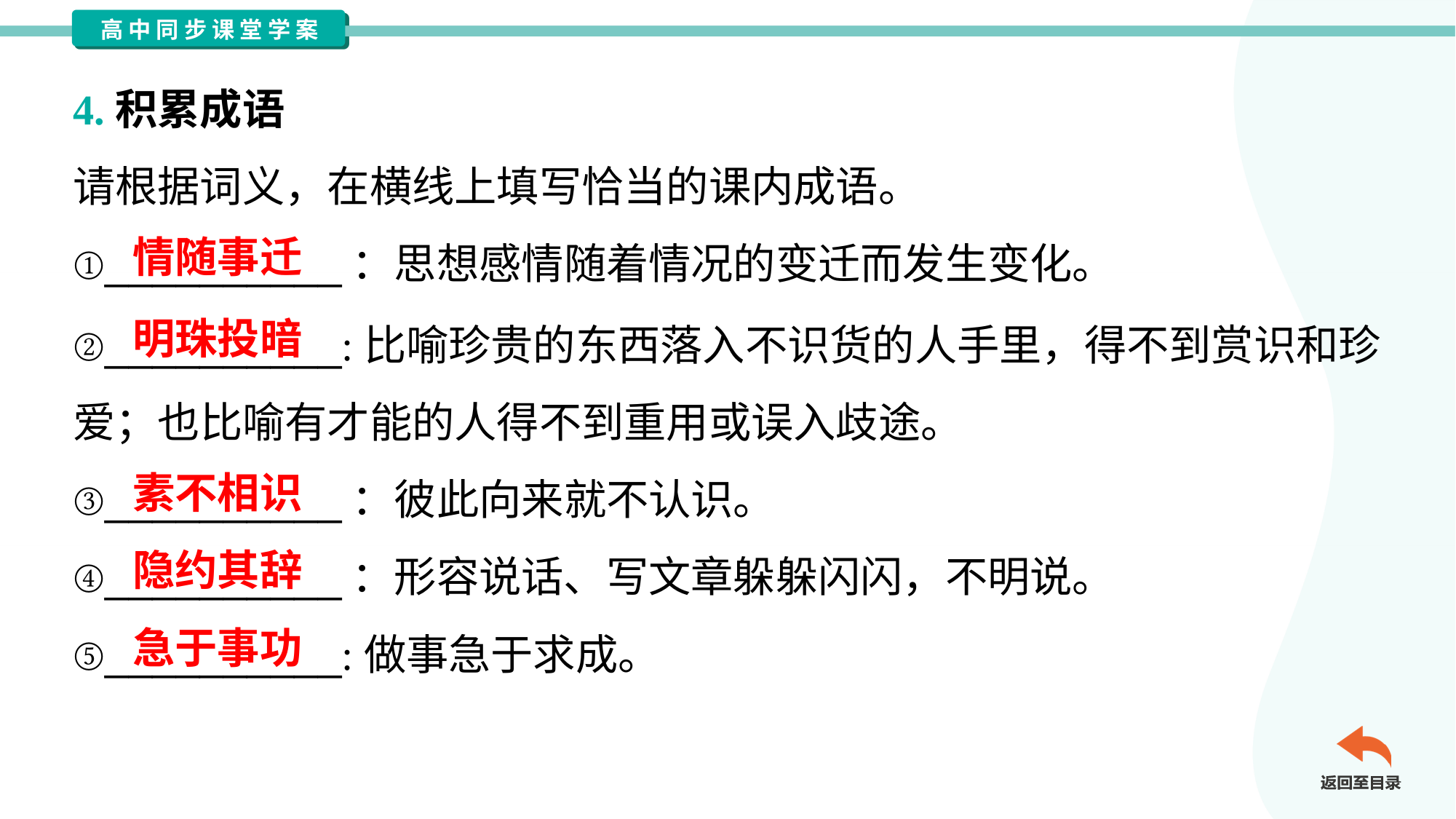

4.积累成语
请根据词义，在横线上填写恰当的课内成语。
①__________：思想感情随着情况的变迁而发生变化。
情随事迁
明珠投暗
②__________:比喻珍贵的东西落入不识货的人手里，得不到赏识和珍
爱；也比喻有才能的人得不到重用或误入歧途。
③__________：彼此向来就不认识。
④__________：形容说话、写文章躲躲闪闪，不明说。
⑤__________:做事急于求成。
素不相识
隐约其辞
急于事功